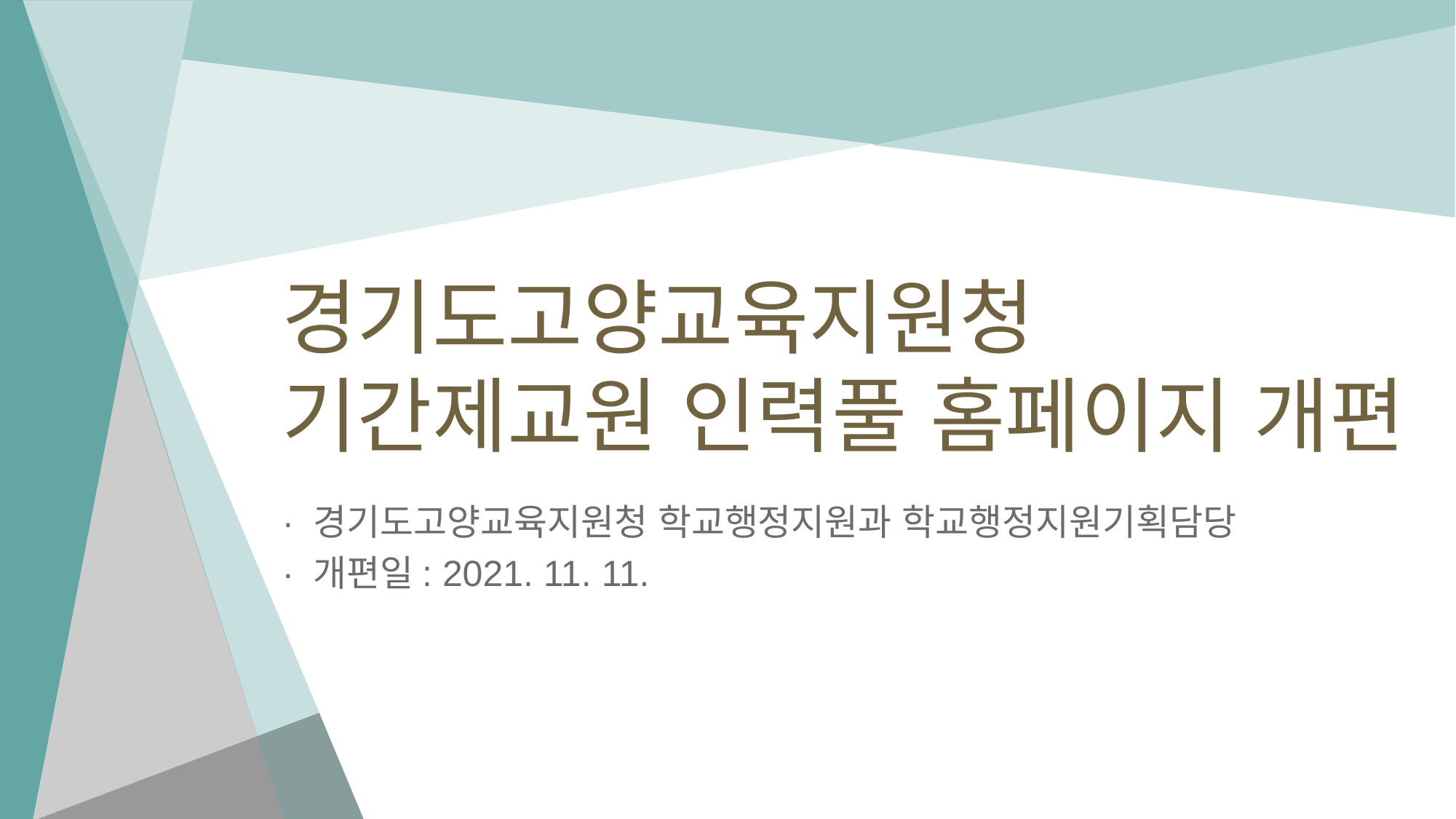

# 경기도고양교육지원청 기간제교원 인력풀 홈페이지 개편
· 경기도고양교육지원청 학교행정지원과 학교행정지원기획담당
· 개편일: 2021. 11. 11.